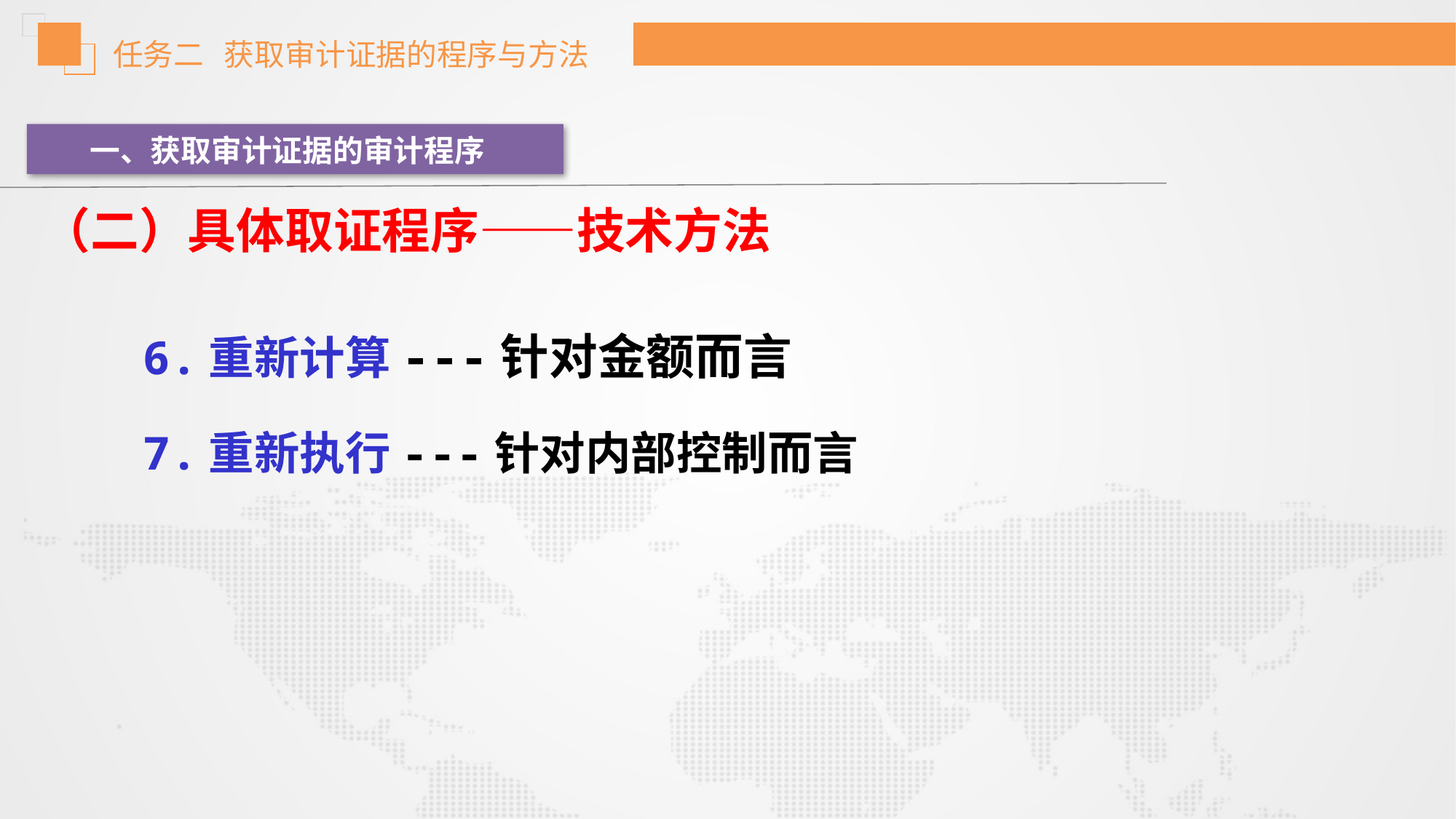

任务二   获取审计证据的程序与方法

一、获取审计证据的审计程序

（二）具体取证程序——技术方法
  6.重新计算---针对金额而言

  7.重新执行---针对内部控制而言